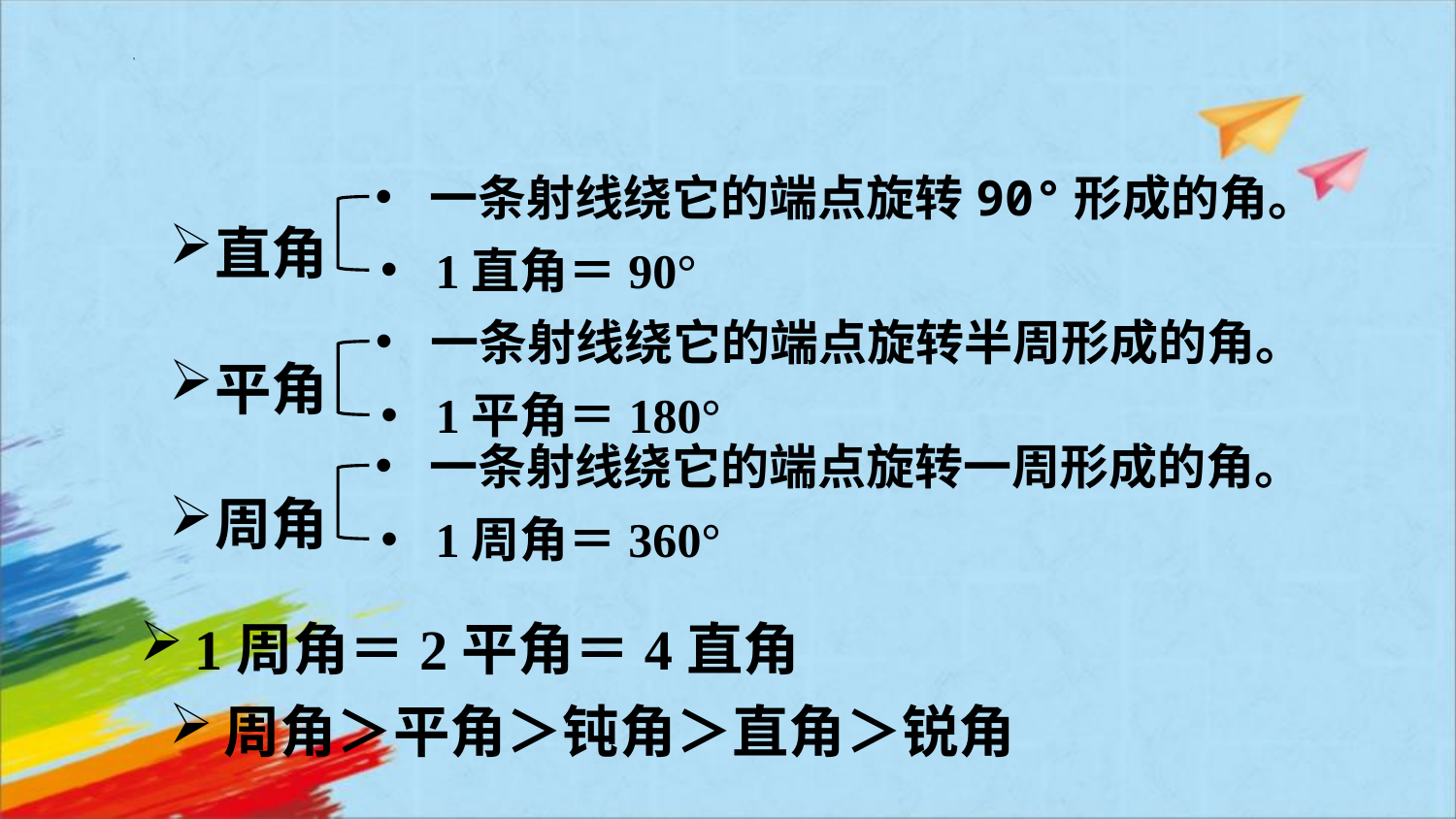

直角
平角
周角
一条射线绕它的端点旋转90°形成的角。

1直角＝90°
一条射线绕它的端点旋转半周形成的角。

1平角＝180°
一条射线绕它的端点旋转一周形成的角。

1周角＝360°
1周角＝2平角＝4直角
周角＞平角＞钝角＞直角＞锐角